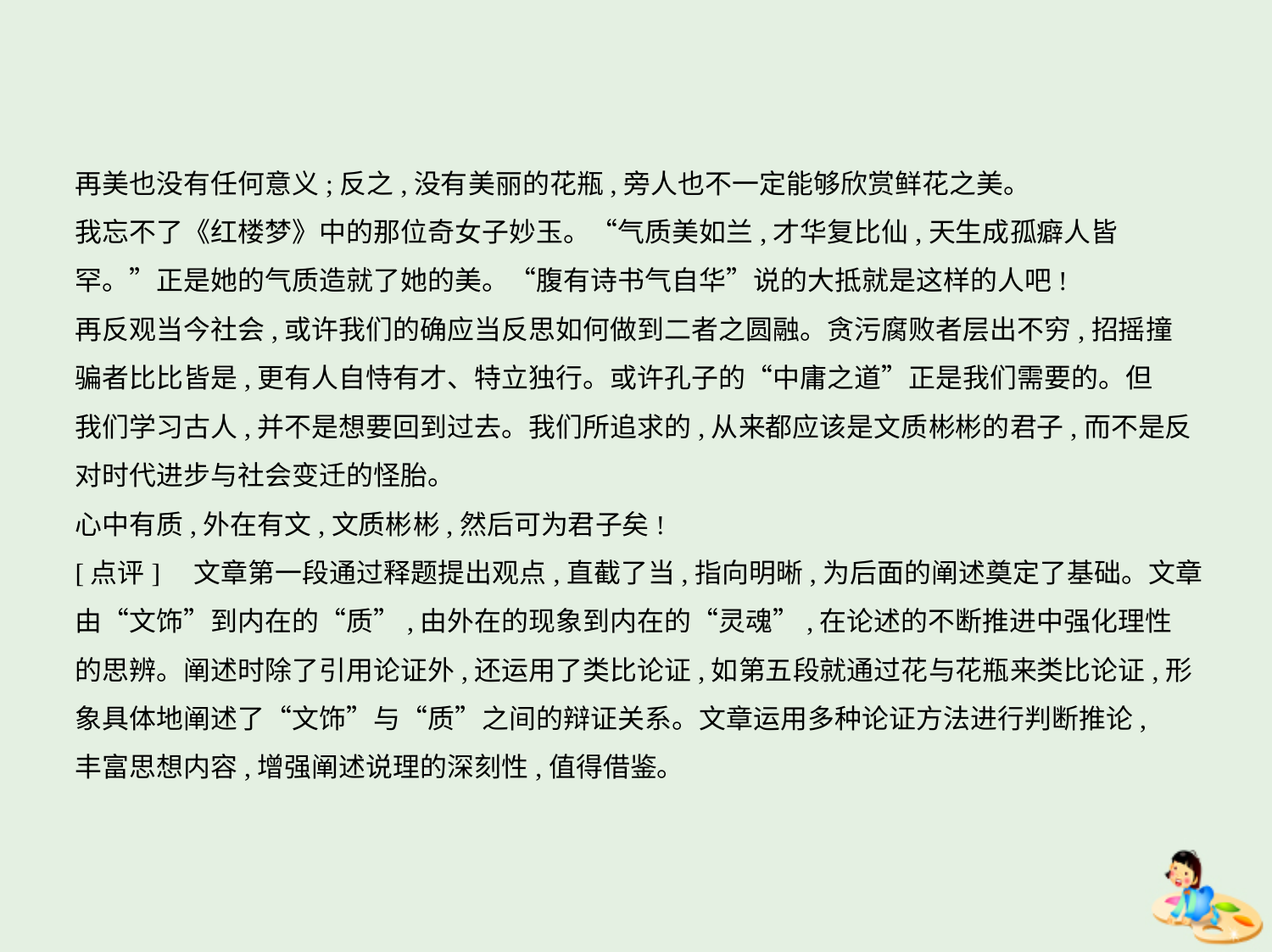

再美也没有任何意义;反之,没有美丽的花瓶,旁人也不一定能够欣赏鲜花之美。
我忘不了《红楼梦》中的那位奇女子妙玉。“气质美如兰,才华复比仙,天生成孤癖人皆
罕。”正是她的气质造就了她的美。“腹有诗书气自华”说的大抵就是这样的人吧!
再反观当今社会,或许我们的确应当反思如何做到二者之圆融。贪污腐败者层出不穷,招摇撞
骗者比比皆是,更有人自恃有才、特立独行。或许孔子的“中庸之道”正是我们需要的。但
我们学习古人,并不是想要回到过去。我们所追求的,从来都应该是文质彬彬的君子,而不是反
对时代进步与社会变迁的怪胎。
心中有质,外在有文,文质彬彬,然后可为君子矣!
[点评]　文章第一段通过释题提出观点,直截了当,指向明晰,为后面的阐述奠定了基础。文章
由“文饰”到内在的“质”,由外在的现象到内在的“灵魂”,在论述的不断推进中强化理性
的思辨。阐述时除了引用论证外,还运用了类比论证,如第五段就通过花与花瓶来类比论证,形
象具体地阐述了“文饰”与“质”之间的辩证关系。文章运用多种论证方法进行判断推论,
丰富思想内容,增强阐述说理的深刻性,值得借鉴。